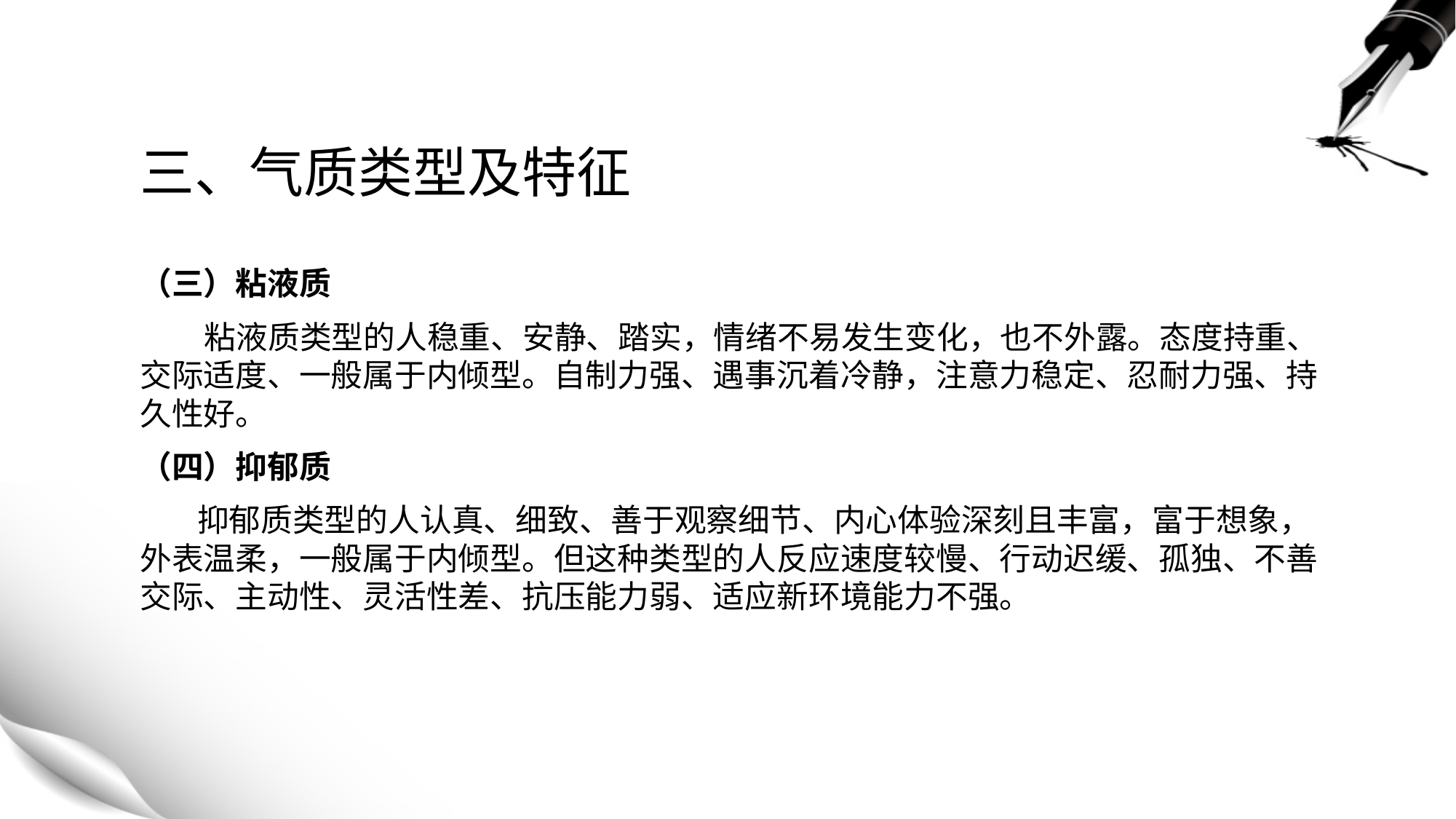

# 三、气质类型及特征
（三）粘液质
        粘液质类型的人稳重、安静、踏实，情绪不易发生变化，也不外露。态度持重、交际适度、一般属于内倾型。自制力强、遇事沉着冷静，注意力稳定、忍耐力强、持久性好。
（四）抑郁质
       抑郁质类型的人认真、细致、善于观察细节、内心体验深刻且丰富，富于想象，外表温柔，一般属于内倾型。但这种类型的人反应速度较慢、行动迟缓、孤独、不善交际、主动性、灵活性差、抗压能力弱、适应新环境能力不强。